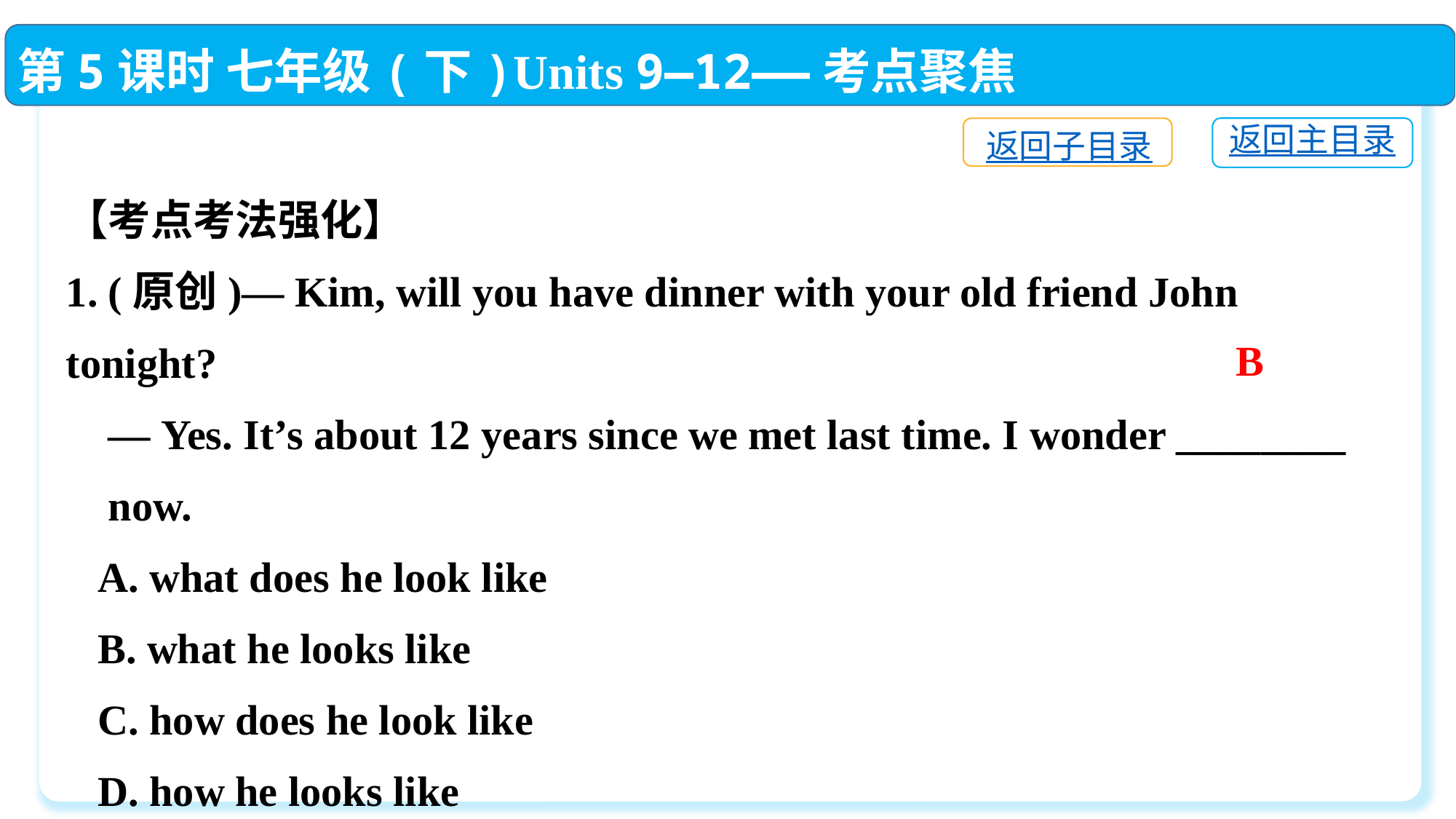

第5课时 七年级(下)Units 9—12——考点聚焦

返回主目录

返回子目录
【考点考法强化】
1. (原创)— Kim, will you have dinner with your old friend John tonight?
    — Yes. It’s about 12 years since we met last time. I wonder ________
    now.
   A. what does he look like
   B. what he looks like
   C. how does he look like
   D. how he looks like

B